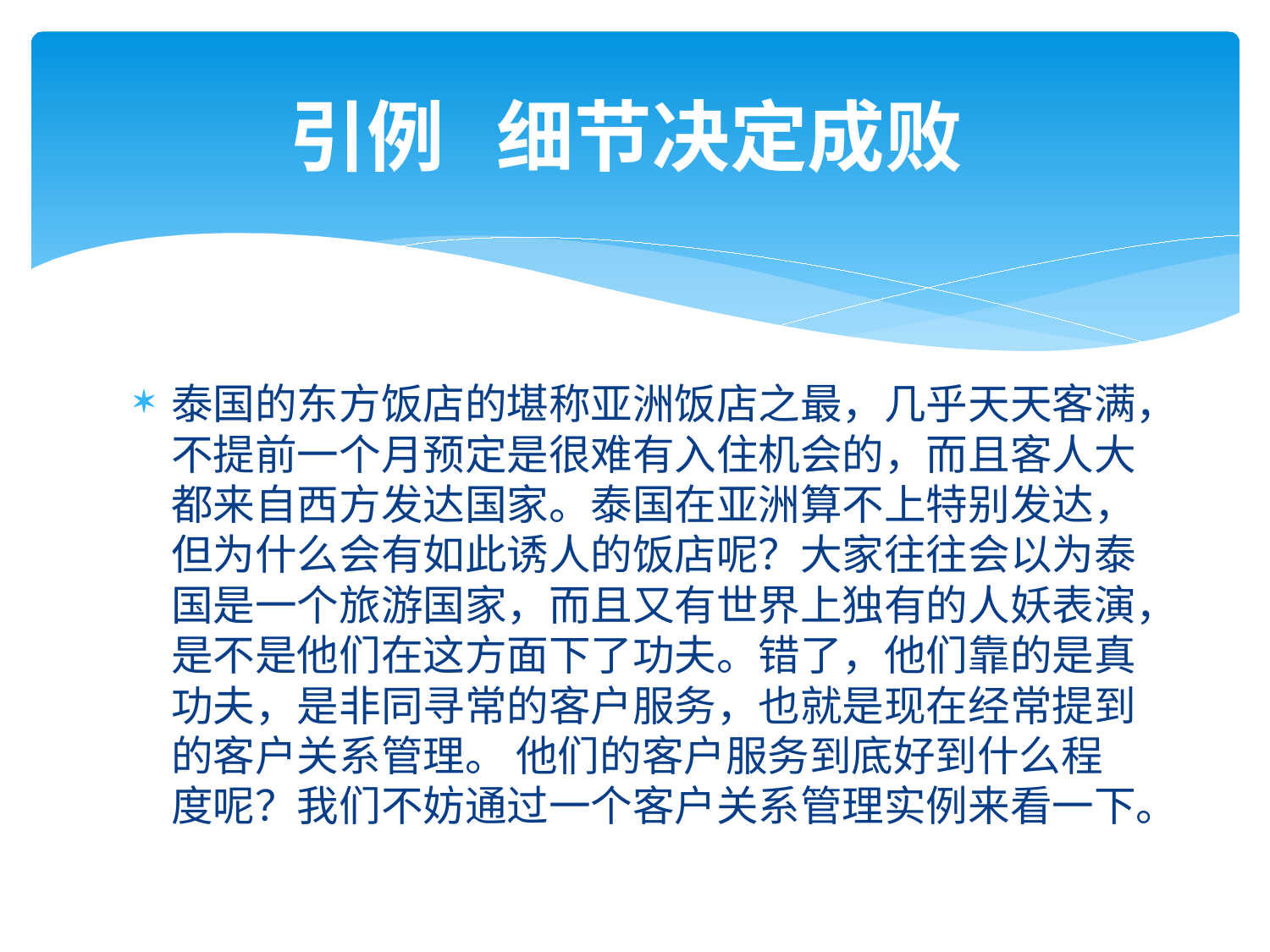

# 引例   细节决定成败
泰国的东方饭店的堪称亚洲饭店之最，几乎天天客满，不提前一个月预定是很难有入住机会的，而且客人大都来自西方发达国家。泰国在亚洲算不上特别发达，但为什么会有如此诱人的饭店呢？大家往往会以为泰国是一个旅游国家，而且又有世界上独有的人妖表演，是不是他们在这方面下了功夫。错了，他们靠的是真功夫，是非同寻常的客户服务，也就是现在经常提到的客户关系管理。 他们的客户服务到底好到什么程度呢？我们不妨通过一个客户关系管理实例来看一下。